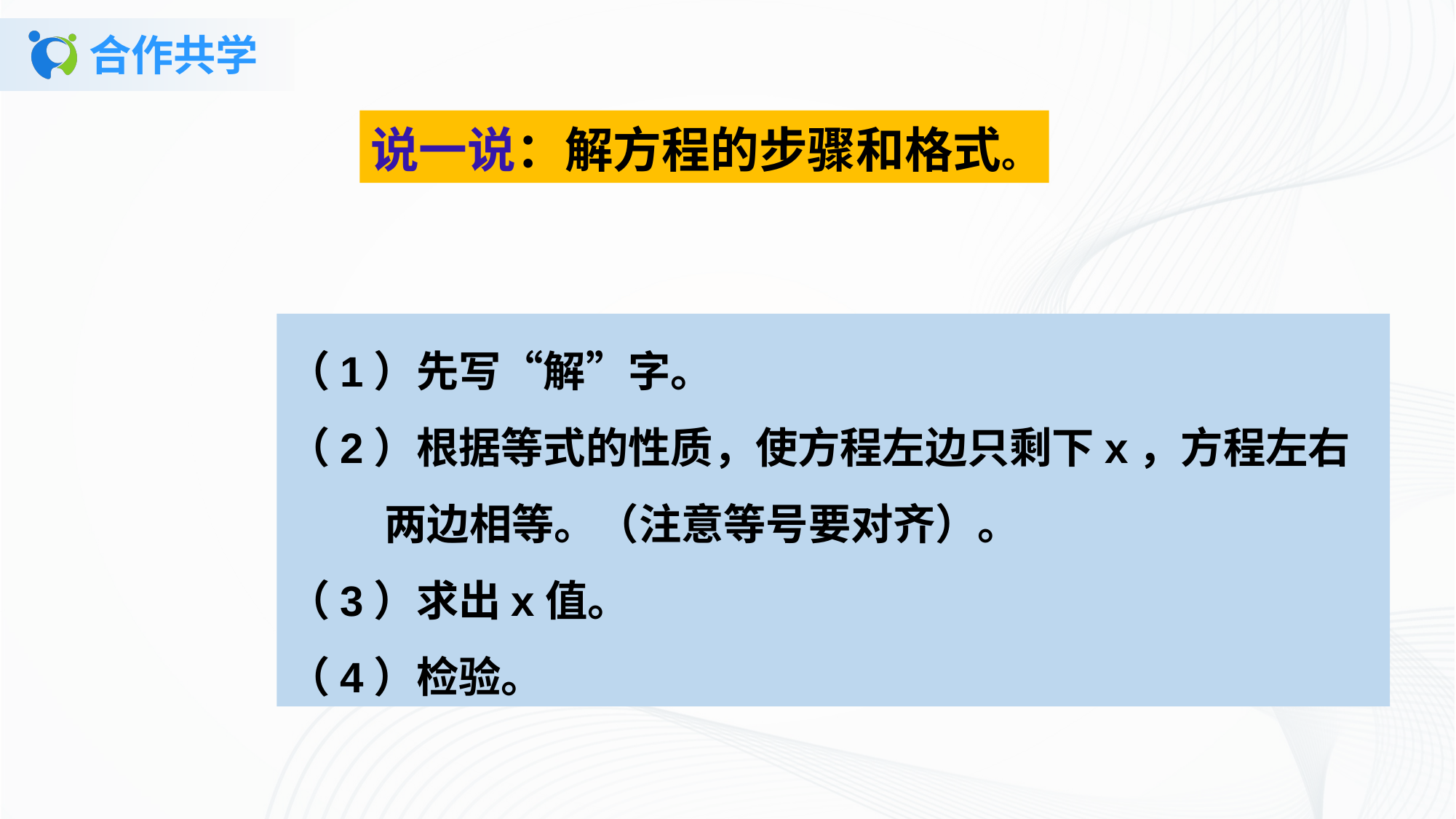

# 合作共学
说一说：解方程的步骤和格式。
（1）先写“解”字。
（2）根据等式的性质，使方程左边只剩下x，方程左右
         两边相等。（注意等号要对齐）。
（3）求出x值。
（4）检验。